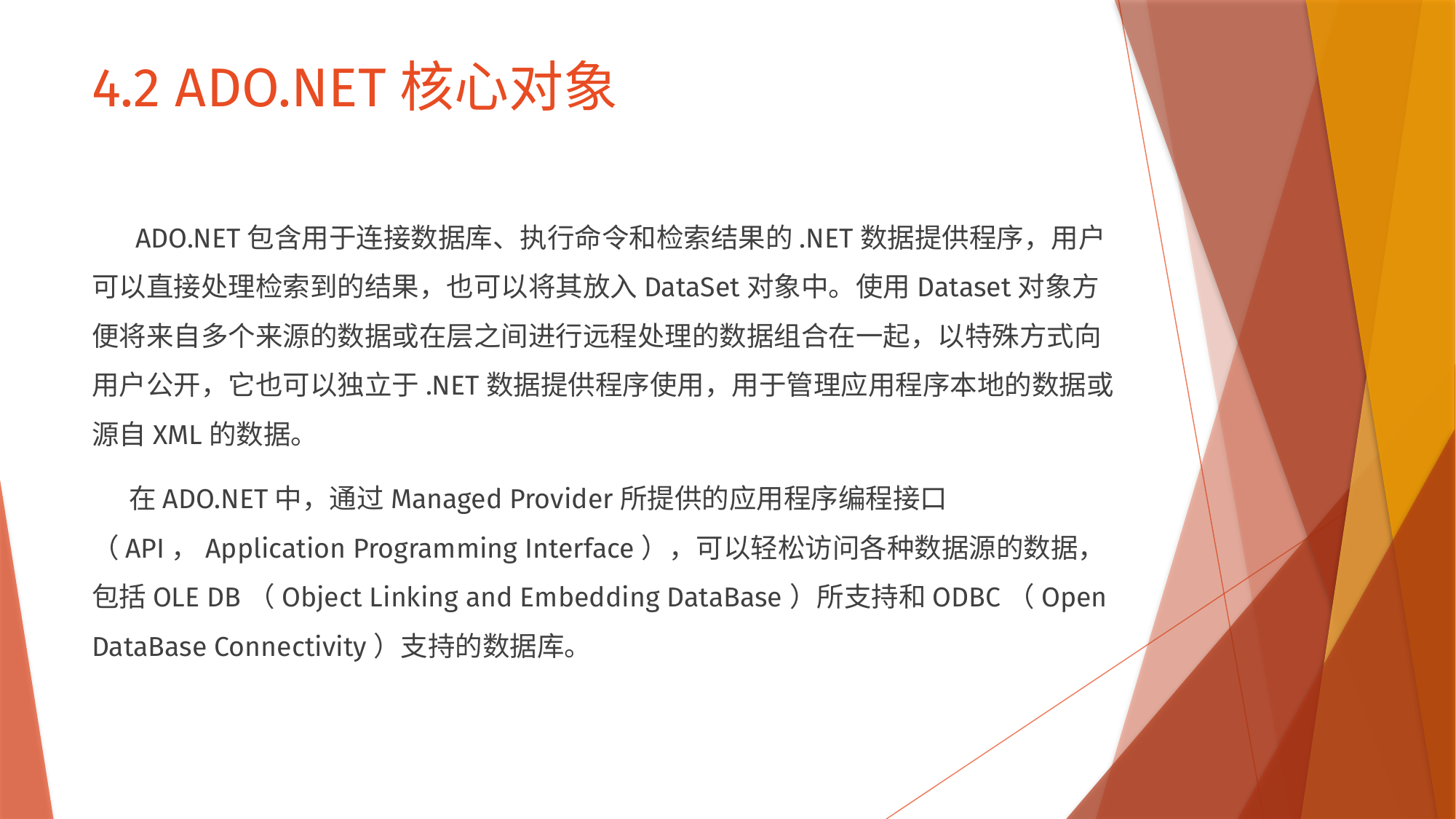

# 4.2 ADO.NET核心对象
      ADO.NET包含用于连接数据库、执行命令和检索结果的.NET数据提供程序，用户可以直接处理检索到的结果，也可以将其放入DataSet对象中。使用Dataset对象方便将来自多个来源的数据或在层之间进行远程处理的数据组合在一起，以特殊方式向用户公开，它也可以独立于.NET数据提供程序使用，用于管理应用程序本地的数据或源自XML的数据。
     在ADO.NET中，通过Managed Provider所提供的应用程序编程接口（API，Application Programming Interface），可以轻松访问各种数据源的数据，包括OLE DB（Object Linking and Embedding DataBase）所支持和ODBC（Open DataBase Connectivity）支持的数据库。